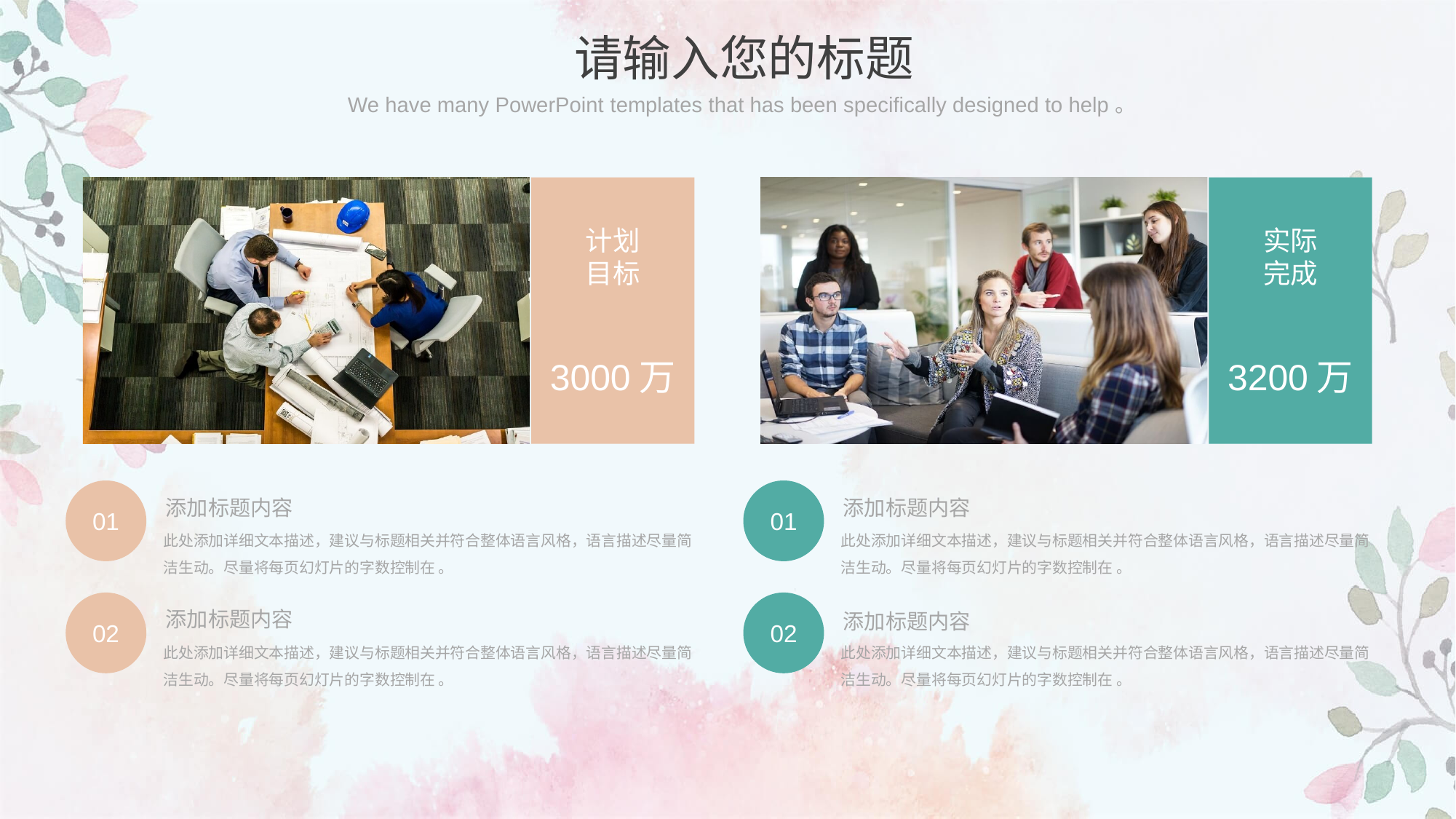

请输入您的标题
We have many PowerPoint templates that has been specifically designed to help。

计划
目标

3000万

实际
完成

3200万
添加标题内容
此处添加详细文本描述，建议与标题相关并符合整体语言风格，语言描述尽量简洁生动。尽量将每页幻灯片的字数控制在 。
添加标题内容
此处添加详细文本描述，建议与标题相关并符合整体语言风格，语言描述尽量简洁生动。尽量将每页幻灯片的字数控制在 。
01
01
添加标题内容
此处添加详细文本描述，建议与标题相关并符合整体语言风格，语言描述尽量简洁生动。尽量将每页幻灯片的字数控制在 。
添加标题内容
此处添加详细文本描述，建议与标题相关并符合整体语言风格，语言描述尽量简洁生动。尽量将每页幻灯片的字数控制在 。
02
02